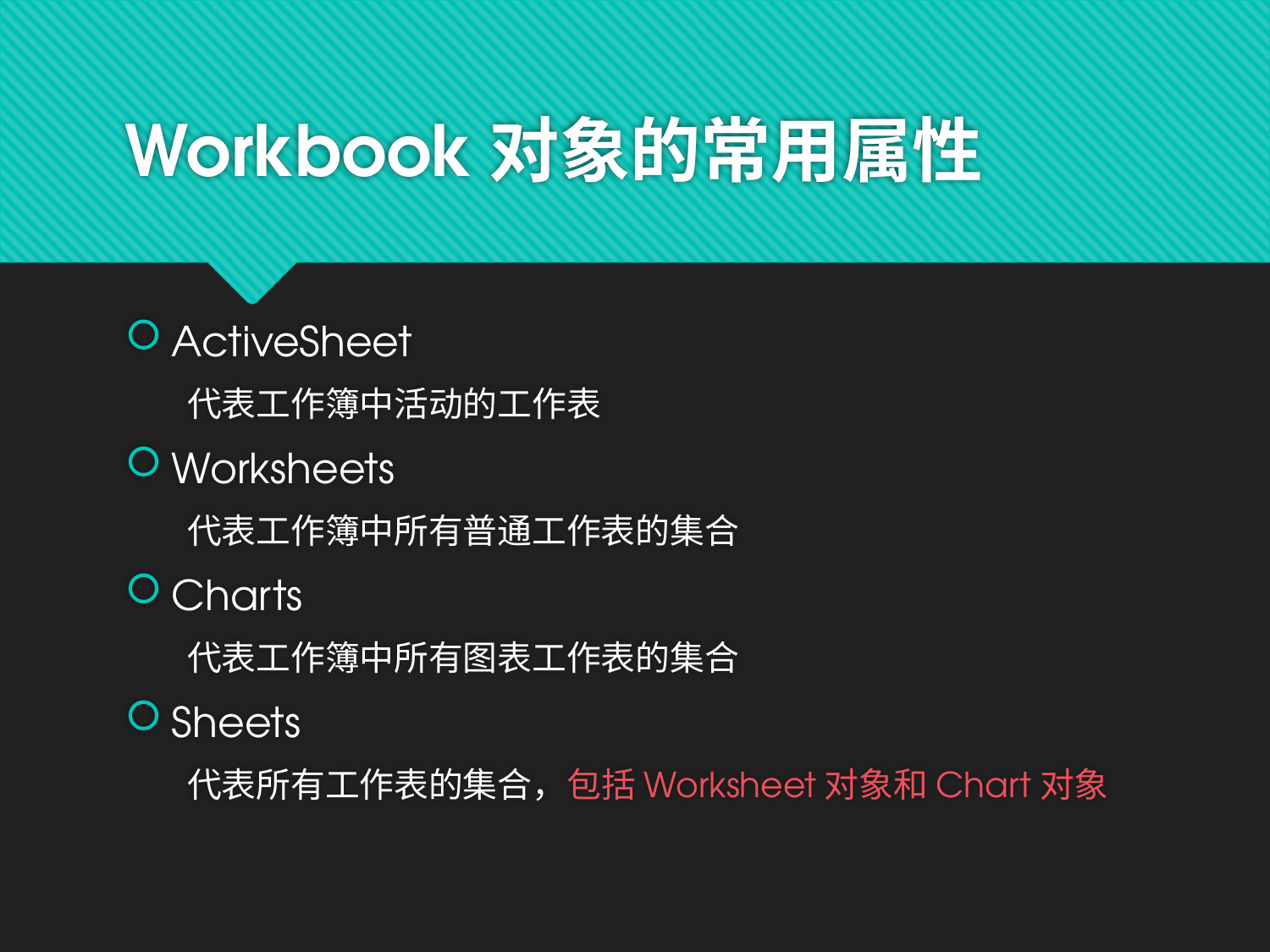

# Workbook对象的常用属性
ActiveSheet
代表工作簿中活动的工作表
Worksheets
代表工作簿中所有普通工作表的集合
Charts
代表工作簿中所有图表工作表的集合
Sheets
代表所有工作表的集合，包括Worksheet对象和Chart对象